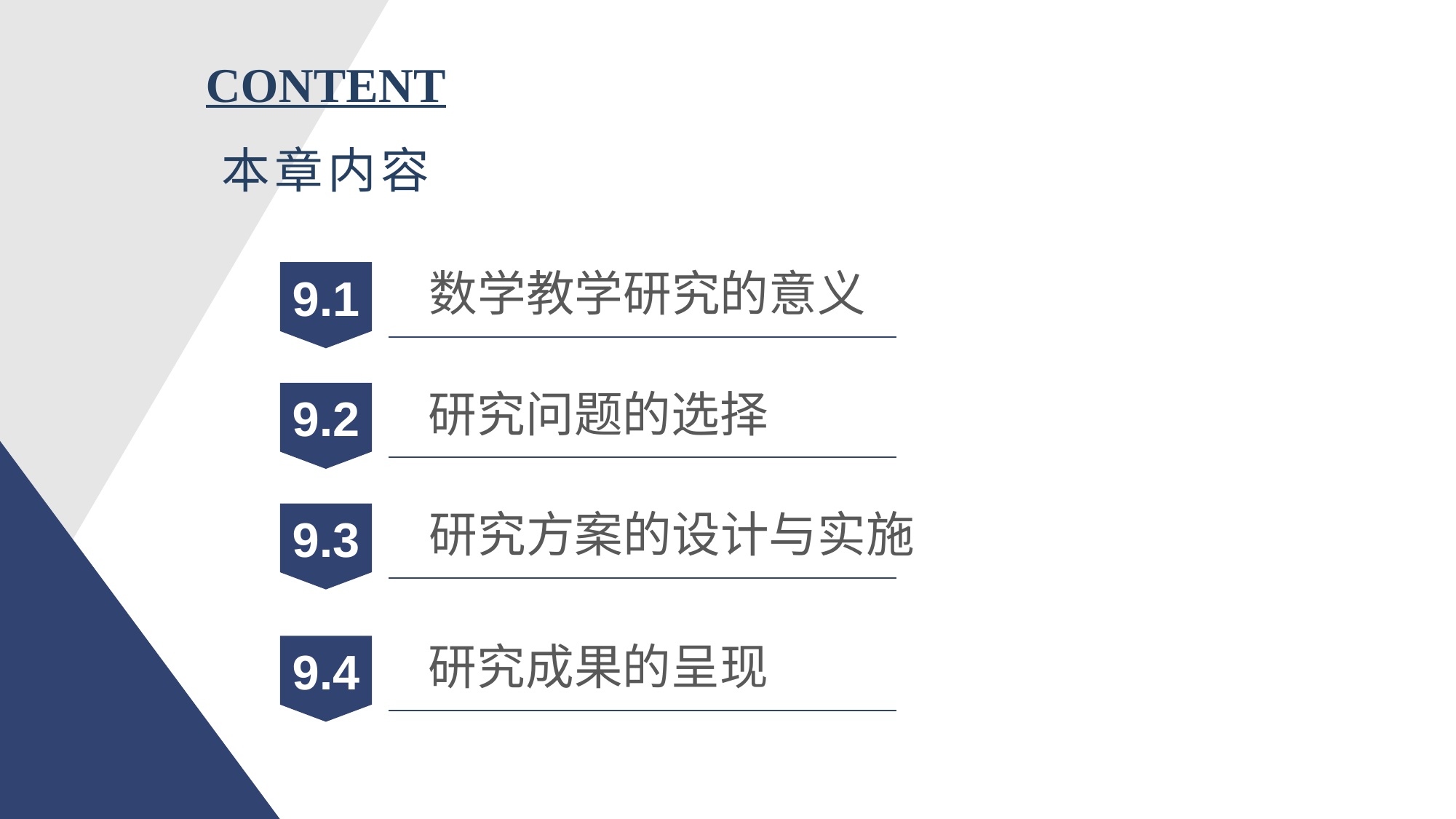

CONTENT
本章内容
数学教学研究的意义
9.1
研究问题的选择
9.2

研究方案的设计与实施
9.3
研究成果的呈现
9.4